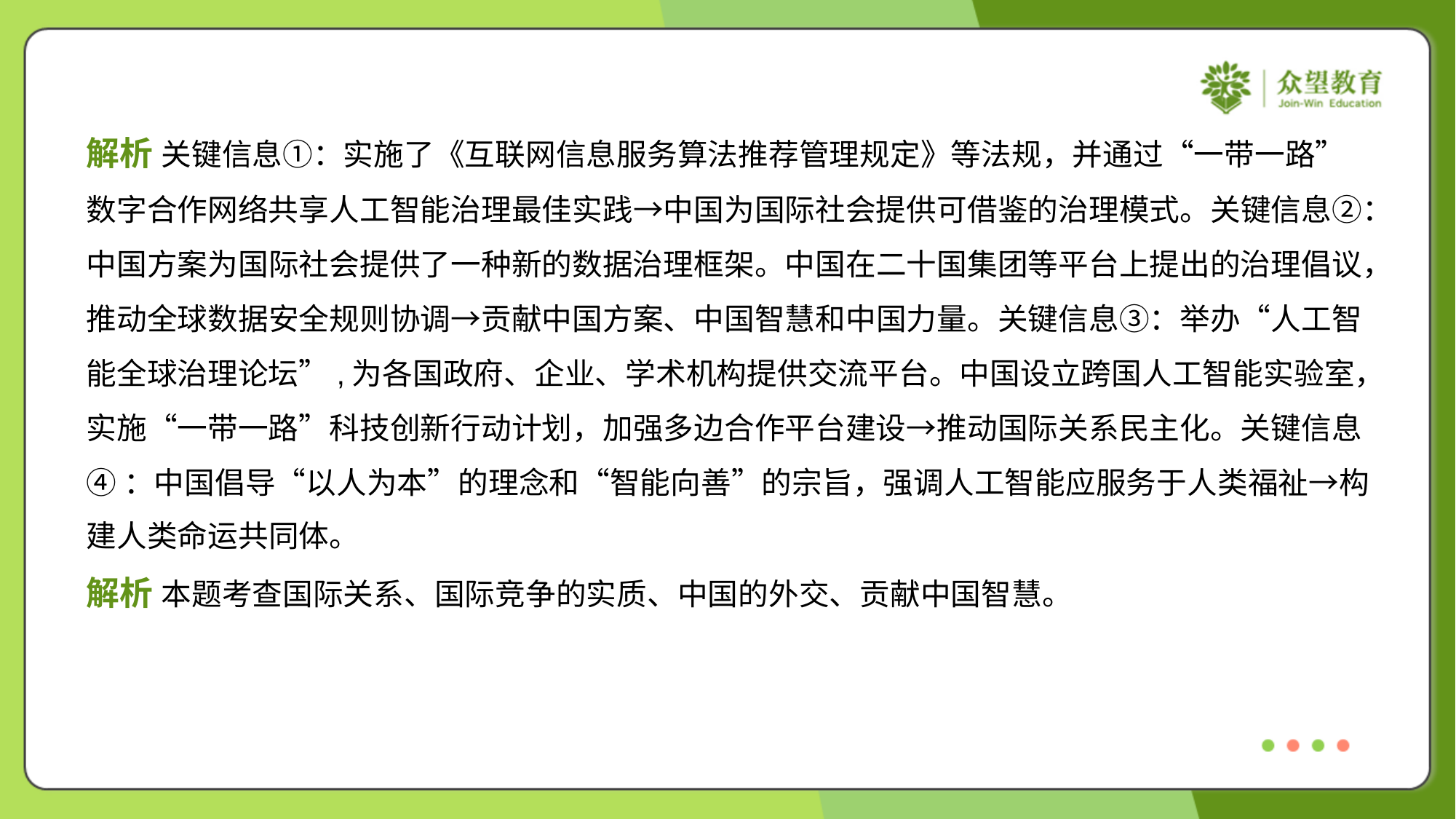

解析 关键信息①：实施了《互联网信息服务算法推荐管理规定》等法规，并通过“一带一路”
数字合作网络共享人工智能治理最佳实践→中国为国际社会提供可借鉴的治理模式。关键信息②：
中国方案为国际社会提供了一种新的数据治理框架。中国在二十国集团等平台上提出的治理倡议，
推动全球数据安全规则协调→贡献中国方案、中国智慧和中国力量。关键信息③：举办“人工智
能全球治理论坛”,为各国政府、企业、学术机构提供交流平台。中国设立跨国人工智能实验室，
实施“一带一路”科技创新行动计划，加强多边合作平台建设→推动国际关系民主化。关键信息
④：中国倡导“以人为本”的理念和“智能向善”的宗旨，强调人工智能应服务于人类福祉→构
建人类命运共同体。
解析 本题考查国际关系、国际竞争的实质、中国的外交、贡献中国智慧。